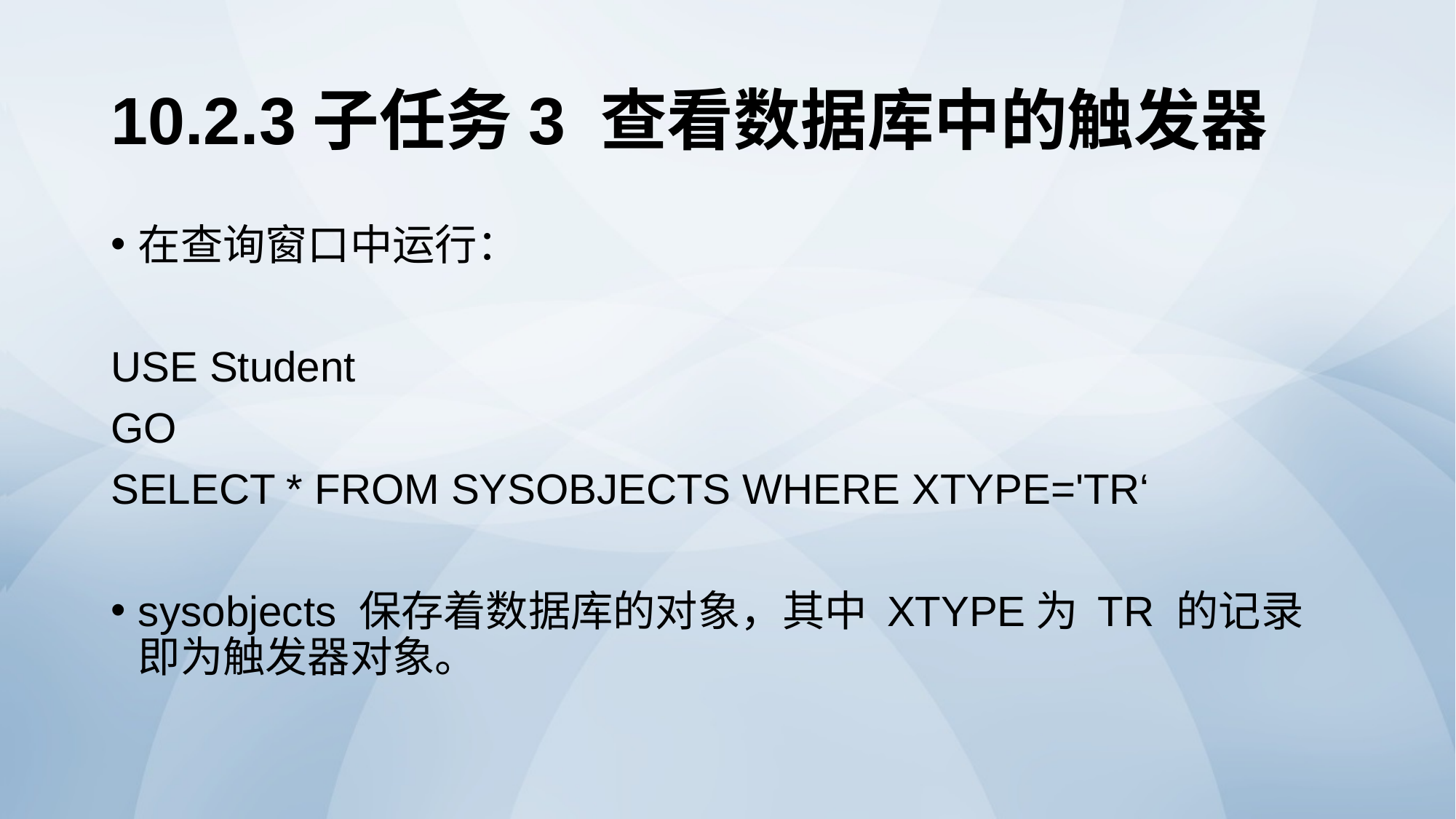

# 10.2.3子任务3 查看数据库中的触发器
在查询窗口中运行：

USE Student
GO
SELECT * FROM SYSOBJECTS WHERE XTYPE='TR‘

sysobjects 保存着数据库的对象，其中 XTYPE为 TR 的记录即为触发器对象。